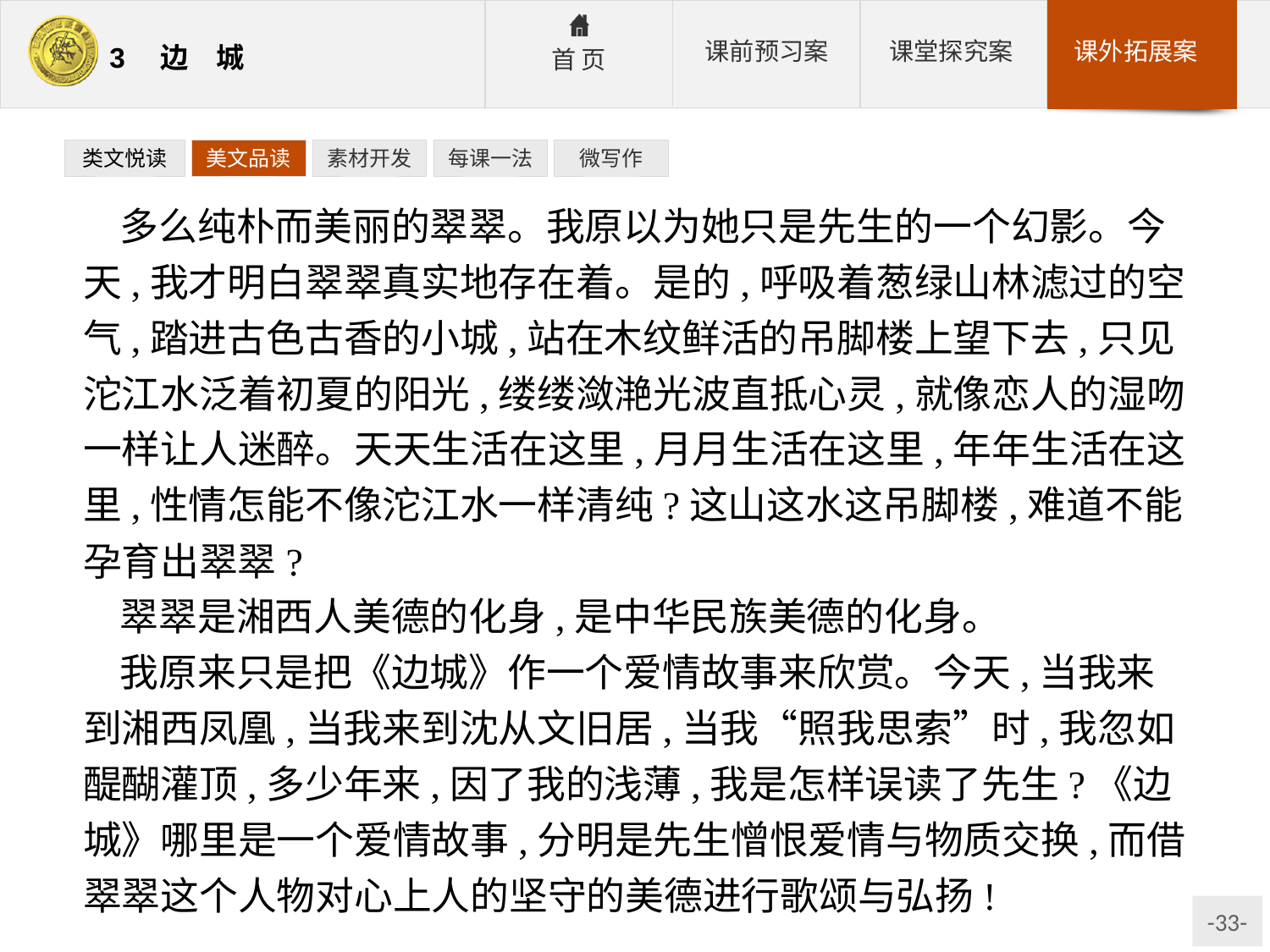

类文悦读
美文品读
素材开发
每课一法
微写作
多么纯朴而美丽的翠翠。我原以为她只是先生的一个幻影。今天,我才明白翠翠真实地存在着。是的,呼吸着葱绿山林滤过的空气,踏进古色古香的小城,站在木纹鲜活的吊脚楼上望下去,只见沱江水泛着初夏的阳光,缕缕潋滟光波直抵心灵,就像恋人的湿吻一样让人迷醉。天天生活在这里,月月生活在这里,年年生活在这里,性情怎能不像沱江水一样清纯?这山这水这吊脚楼,难道不能孕育出翠翠?
翠翠是湘西人美德的化身,是中华民族美德的化身。
我原来只是把《边城》作一个爱情故事来欣赏。今天,当我来到湘西凤凰,当我来到沈从文旧居,当我“照我思索”时,我忽如醍醐灌顶,多少年来,因了我的浅薄,我是怎样误读了先生?《边城》哪里是一个爱情故事,分明是先生憎恨爱情与物质交换,而借翠翠这个人物对心上人的坚守的美德进行歌颂与弘扬!